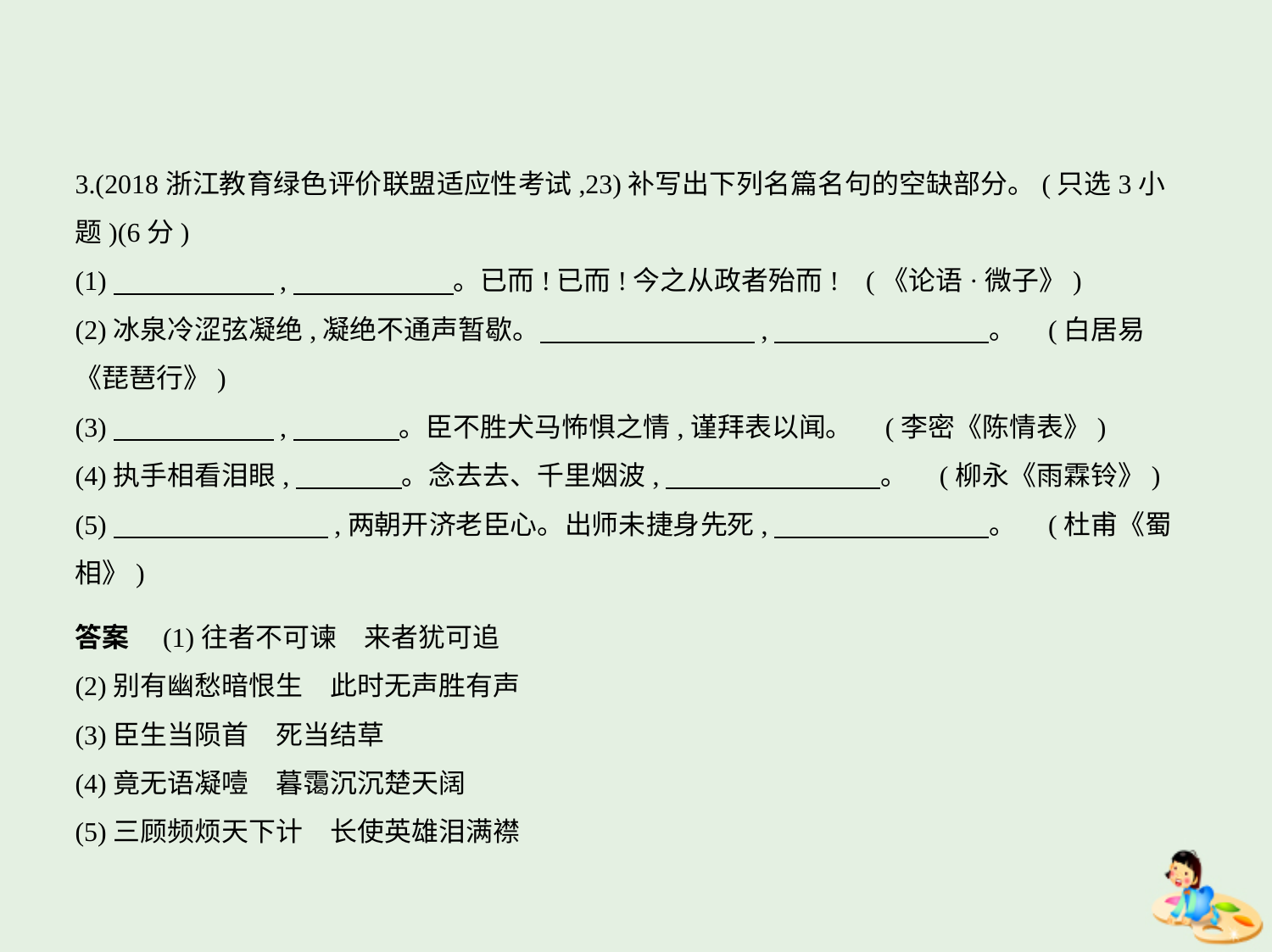

3.(2018浙江教育绿色评价联盟适应性考试,23)补写出下列名篇名句的空缺部分。(只选3小
题)(6分)
(1)　　　　　    ,　　　　　    。已而!已而!今之从政者殆而! (《论语·微子》)
(2)冰泉冷涩弦凝绝,凝绝不通声暂歇。　　　　　　　    ,　　　　　　　    。 (白居易
《琵琶行》)
(3)　　　　　    ,　　　    。臣不胜犬马怖惧之情,谨拜表以闻。 (李密《陈情表》)
(4)执手相看泪眼,　　　    。念去去、千里烟波,　　　　　　　    。 (柳永《雨霖铃》)
(5)　　　　　　　    ,两朝开济老臣心。出师未捷身先死,　　　　　　　    。 (杜甫《蜀
相》)
答案　(1)往者不可谏　来者犹可追
(2)别有幽愁暗恨生　此时无声胜有声
(3)臣生当陨首　死当结草
(4)竟无语凝噎　暮霭沉沉楚天阔
(5)三顾频烦天下计　长使英雄泪满襟